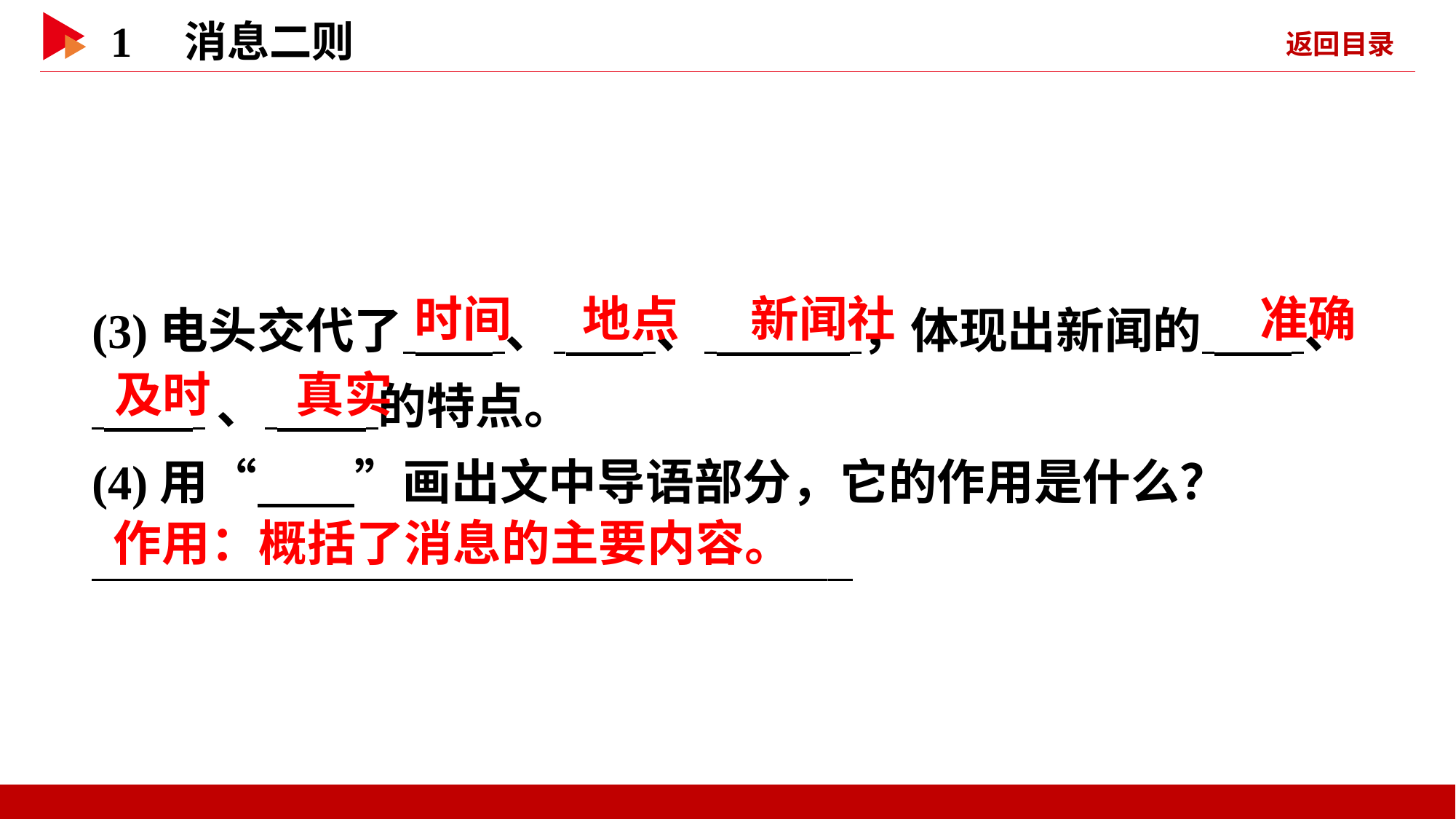

(3)电头交代了         、         、              ，体现出新闻的         、
          、          的特点。
(4)用“　　”画出文中导语部分，它的作用是什么？
                                                       _
 时间
 地点
 新闻社
 准确
 及时
 真实
 作用：概括了消息的主要内容。